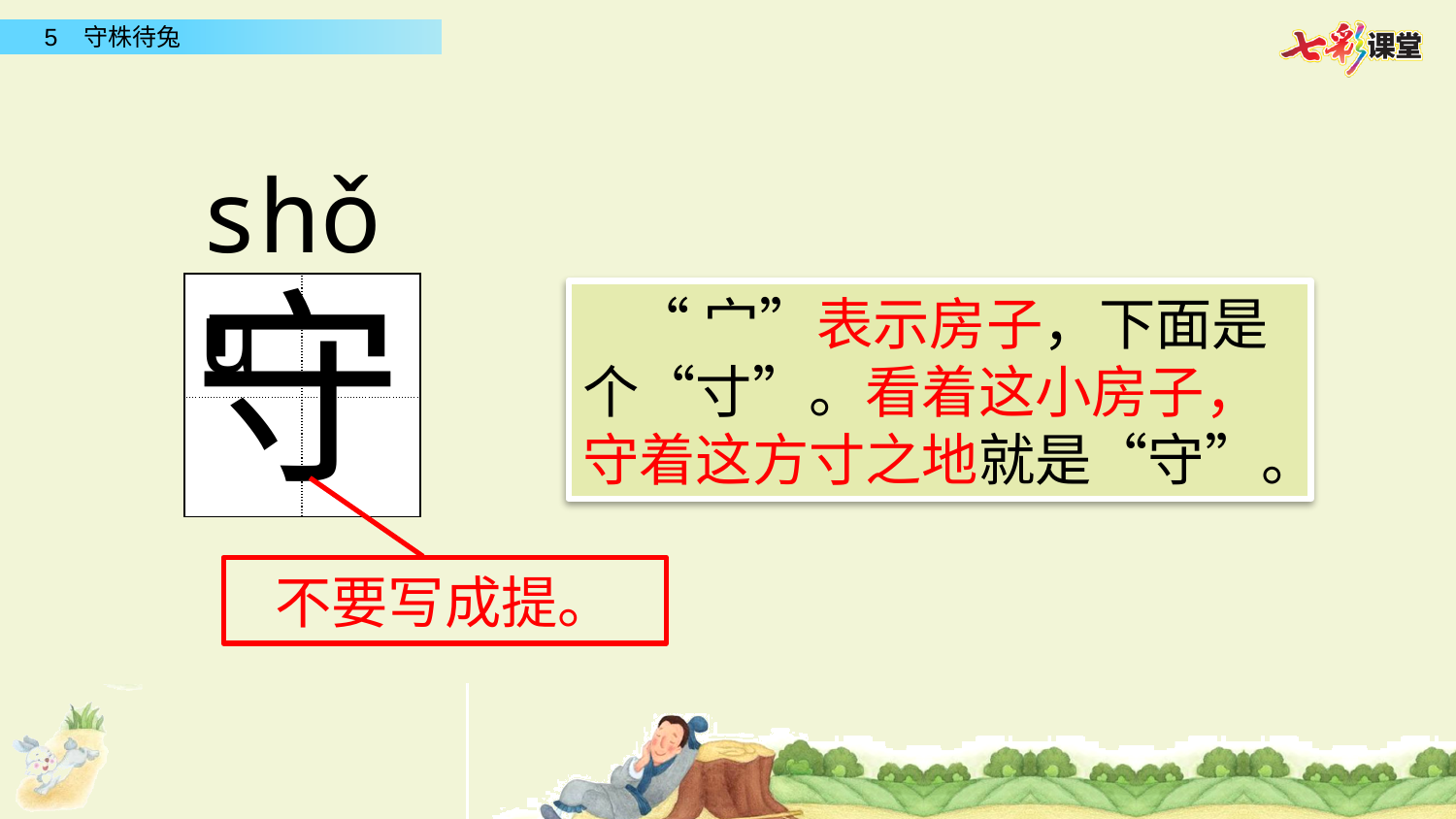

shǒu
守
|  |  |
| --- | --- |
|  |  |
    “宀”表示房子，下面是个“寸”。看着这小房子，守着这方寸之地就是“守”。
不要写成提。